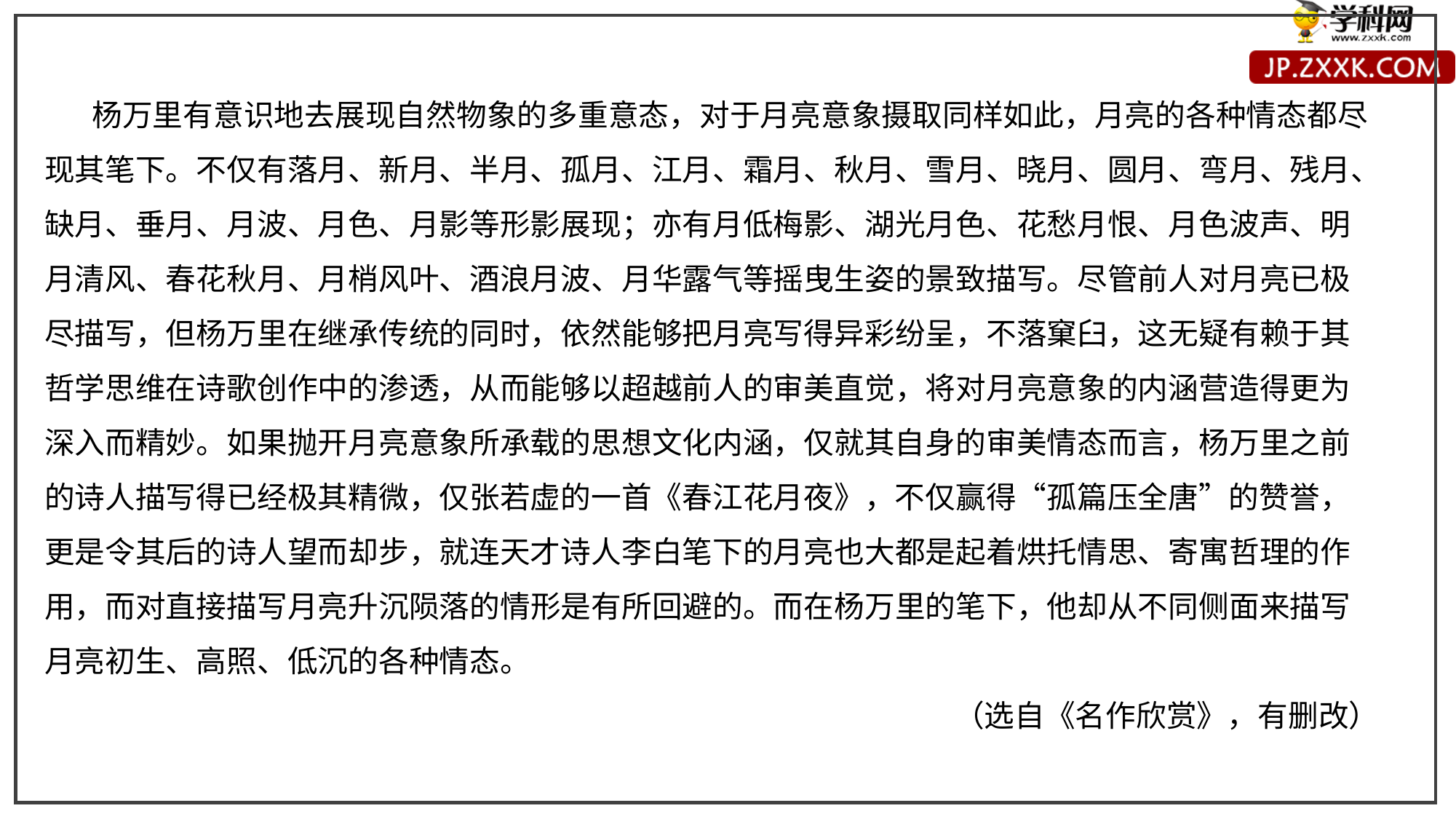

杨万里有意识地去展现自然物象的多重意态，对于月亮意象摄取同样如此，月亮的各种情态都尽现其笔下。不仅有落月、新月、半月、孤月、江月、霜月、秋月、雪月、晓月、圆月、弯月、残月、缺月、垂月、月波、月色、月影等形影展现；亦有月低梅影、湖光月色、花愁月恨、月色波声、明月清风、春花秋月、月梢风叶、酒浪月波、月华露气等摇曳生姿的景致描写。尽管前人对月亮已极尽描写，但杨万里在继承传统的同时，依然能够把月亮写得异彩纷呈，不落窠臼，这无疑有赖于其哲学思维在诗歌创作中的渗透，从而能够以超越前人的审美直觉，将对月亮意象的内涵营造得更为深入而精妙。如果抛开月亮意象所承载的思想文化内涵，仅就其自身的审美情态而言，杨万里之前的诗人描写得已经极其精微，仅张若虚的一首《春江花月夜》，不仅赢得“孤篇压全唐”的赞誉，更是令其后的诗人望而却步，就连天才诗人李白笔下的月亮也大都是起着烘托情思、寄寓哲理的作用，而对直接描写月亮升沉陨落的情形是有所回避的。而在杨万里的笔下，他却从不同侧面来描写月亮初生、高照、低沉的各种情态。
（选自《名作欣赏》，有删改）